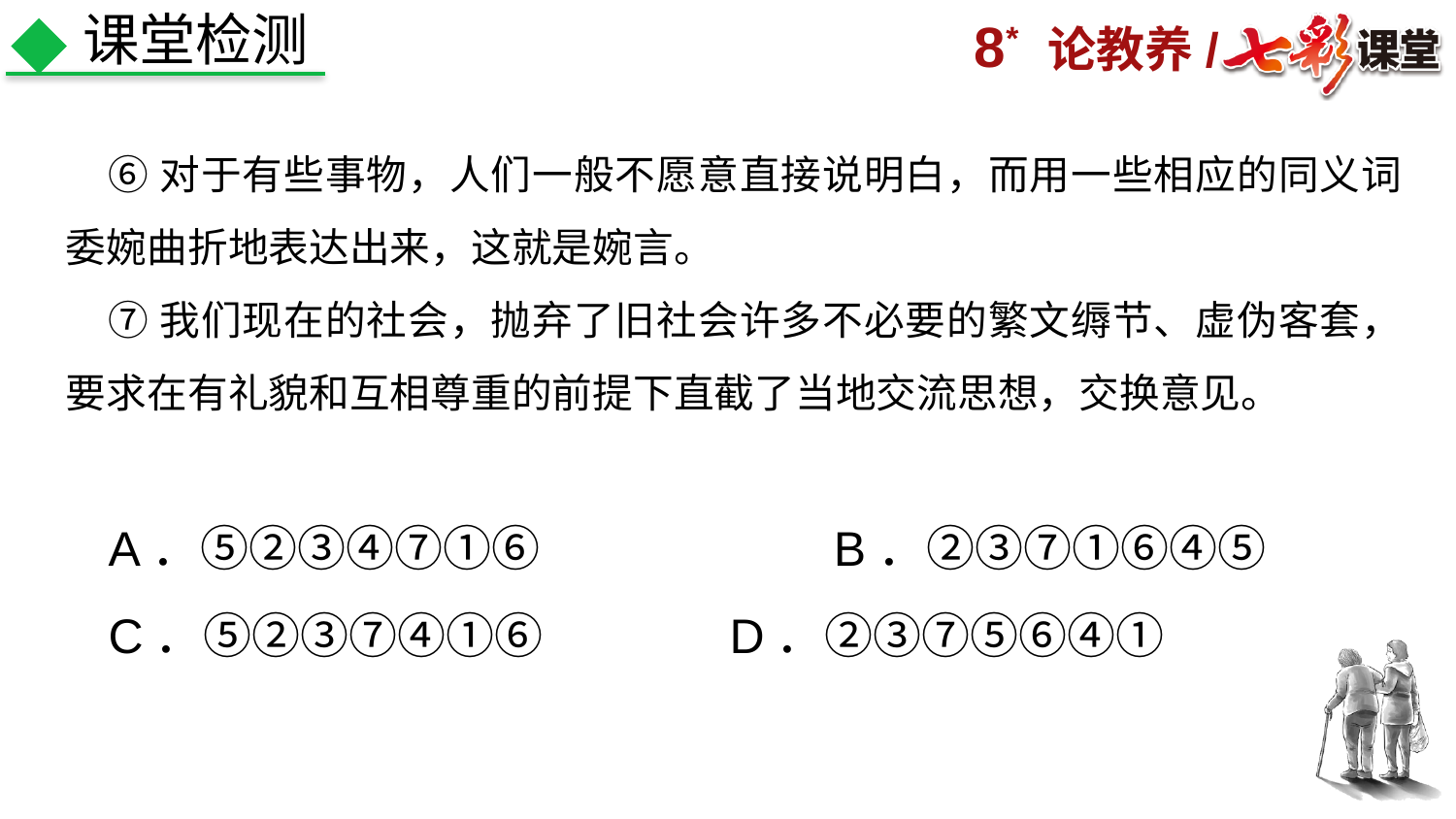

课堂检测

⑥对于有些事物，人们一般不愿意直接说明白，而用一些相应的同义词委婉曲折地表达出来，这就是婉言。
⑦我们现在的社会，抛弃了旧社会许多不必要的繁文缛节、虚伪客套，要求在有礼貌和互相尊重的前提下直截了当地交流思想，交换意见。

A．⑤②③④⑦①⑥　　　　        B．②③⑦①⑥④⑤
C．⑤②③⑦④①⑥                D．②③⑦⑤⑥④①